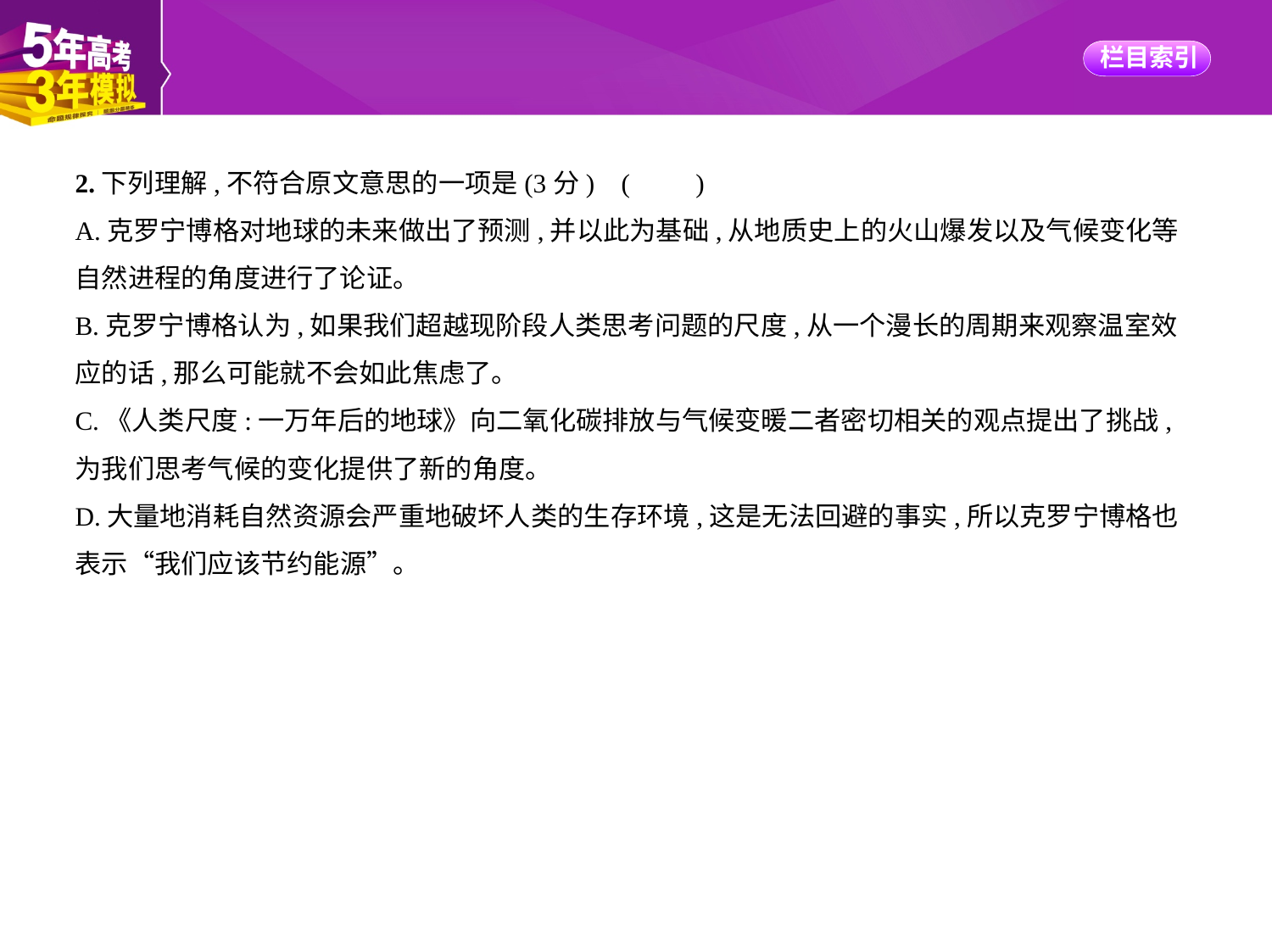

2.下列理解,不符合原文意思的一项是(3分) (　　)
A.克罗宁博格对地球的未来做出了预测,并以此为基础,从地质史上的火山爆发以及气候变化等
自然进程的角度进行了论证。
B.克罗宁博格认为,如果我们超越现阶段人类思考问题的尺度,从一个漫长的周期来观察温室效
应的话,那么可能就不会如此焦虑了。
C.《人类尺度:一万年后的地球》向二氧化碳排放与气候变暖二者密切相关的观点提出了挑战,
为我们思考气候的变化提供了新的角度。
D.大量地消耗自然资源会严重地破坏人类的生存环境,这是无法回避的事实,所以克罗宁博格也
表示“我们应该节约能源”。